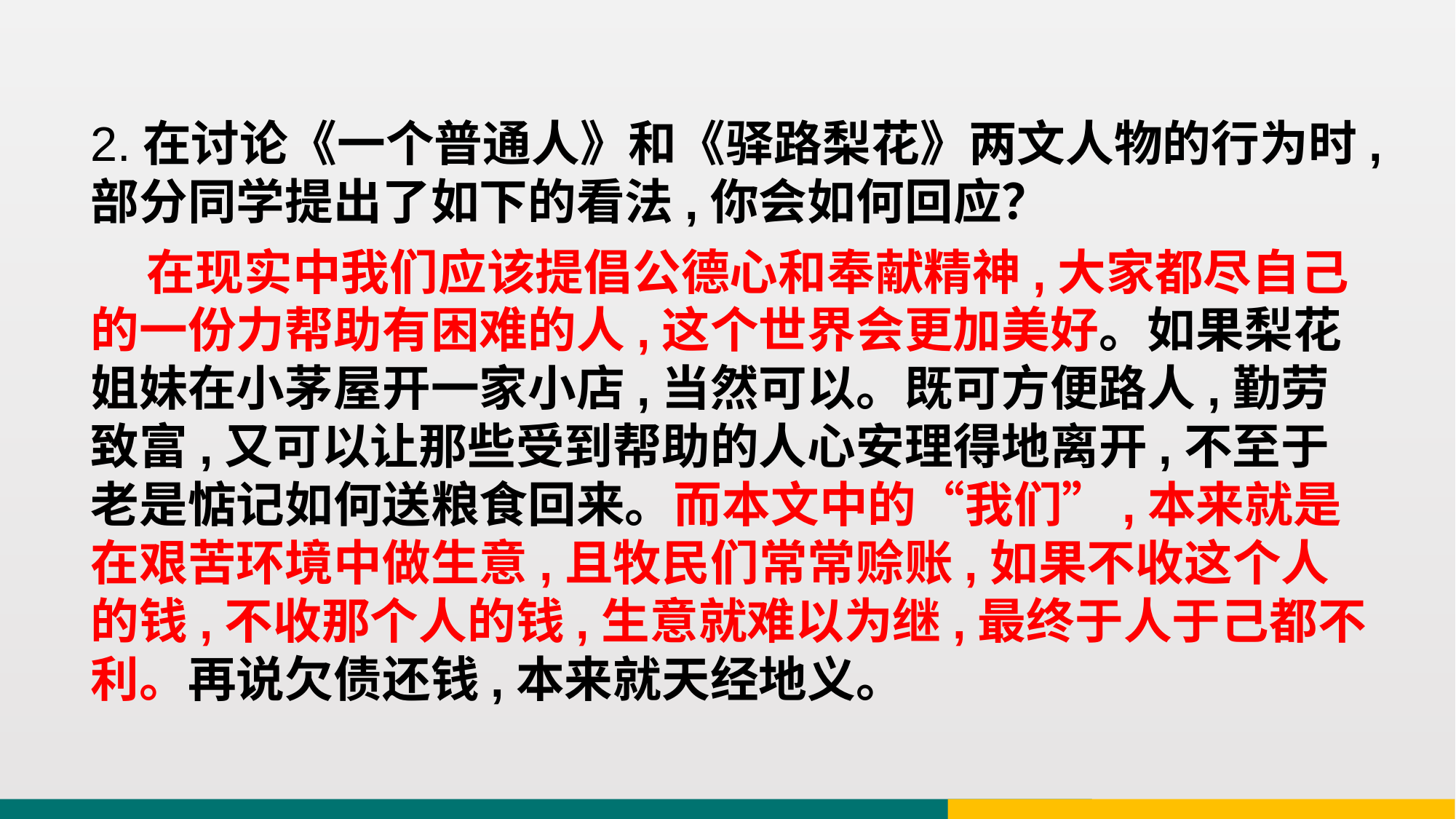

2.在讨论《一个普通人》和《驿路梨花》两文人物的行为时,部分同学提出了如下的看法,你会如何回应？
    在现实中我们应该提倡公德心和奉献精神,大家都尽自己的一份力帮助有困难的人,这个世界会更加美好。如果梨花姐妹在小茅屋开一家小店,当然可以。既可方便路人,勤劳致富,又可以让那些受到帮助的人心安理得地离开,不至于老是惦记如何送粮食回来。而本文中的“我们”,本来就是在艰苦环境中做生意,且牧民们常常赊账,如果不收这个人的钱,不收那个人的钱,生意就难以为继,最终于人于己都不利。再说欠债还钱,本来就天经地义。